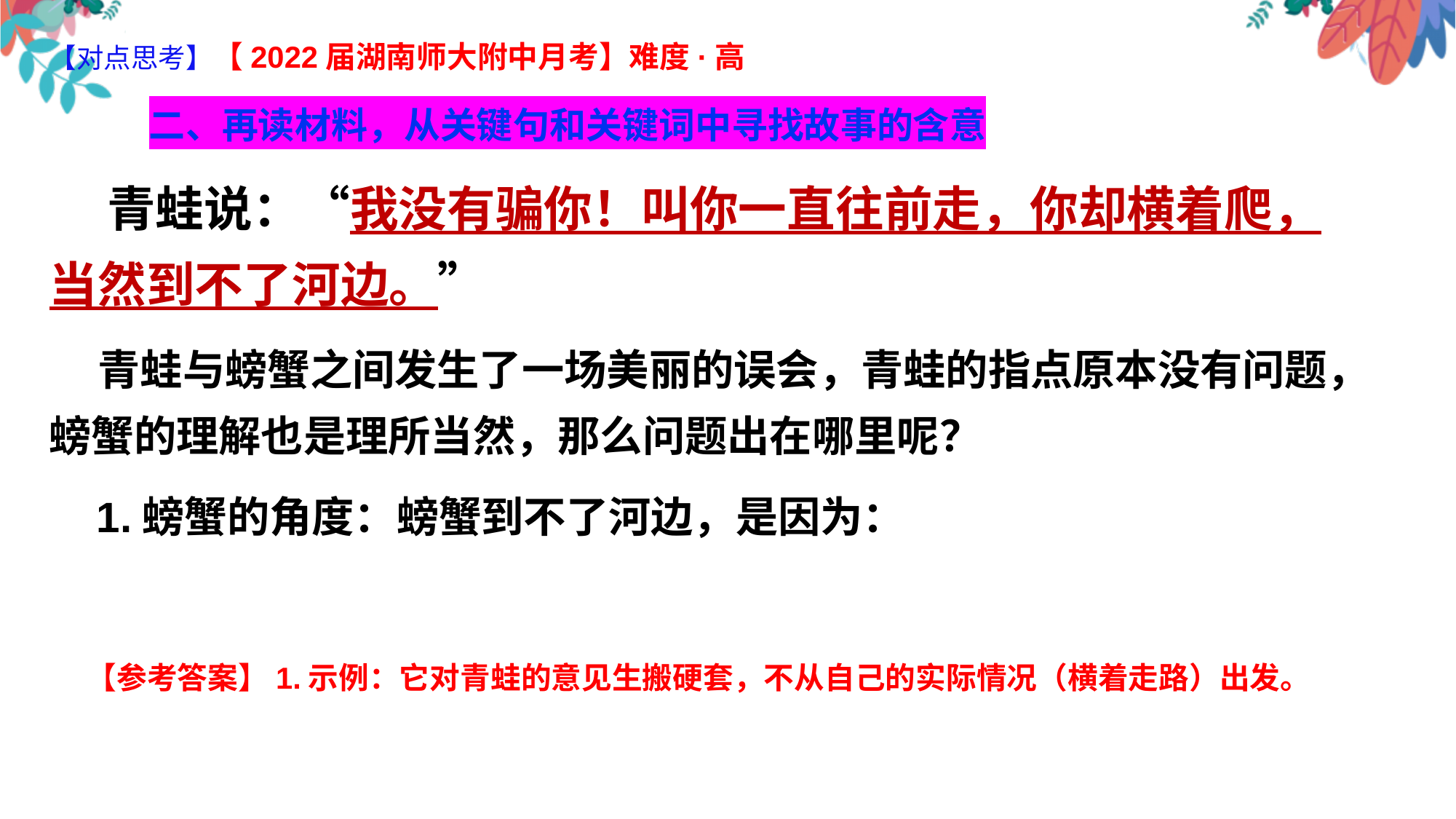

【对点思考】【2022届湖南师大附中月考】难度·高
             二、再读材料，从关键句和关键词中寻找故事的含意
      青蛙说：“我没有骗你！叫你一直往前走，你却横着爬，当然到不了河边。”
      青蛙与螃蟹之间发生了一场美丽的误会，青蛙的指点原本没有问题，螃蟹的理解也是理所当然，那么问题出在哪里呢？
    1.螃蟹的角度：螃蟹到不了河边，是因为：
   【参考答案】1.示例：它对青蛙的意见生搬硬套，不从自己的实际情况（横着走路）出发。